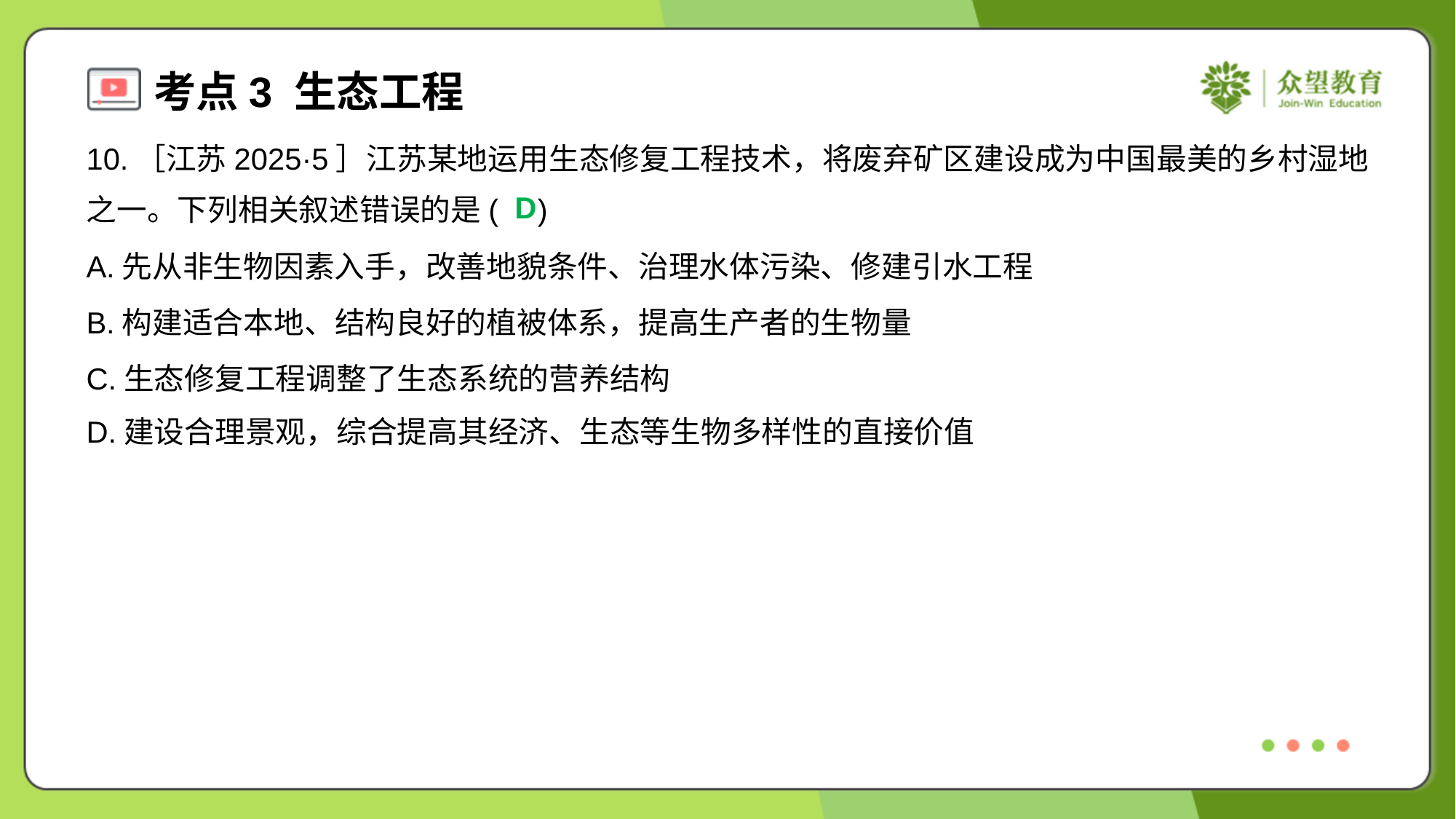

10.［江苏2025·5］江苏某地运用生态修复工程技术，将废弃矿区建设成为中国最美的乡村湿地
之一。下列相关叙述错误的是(     )
D
A.先从非生物因素入手，改善地貌条件、治理水体污染、修建引水工程
B.构建适合本地、结构良好的植被体系，提高生产者的生物量
C.生态修复工程调整了生态系统的营养结构
D.建设合理景观，综合提高其经济、生态等生物多样性的直接价值